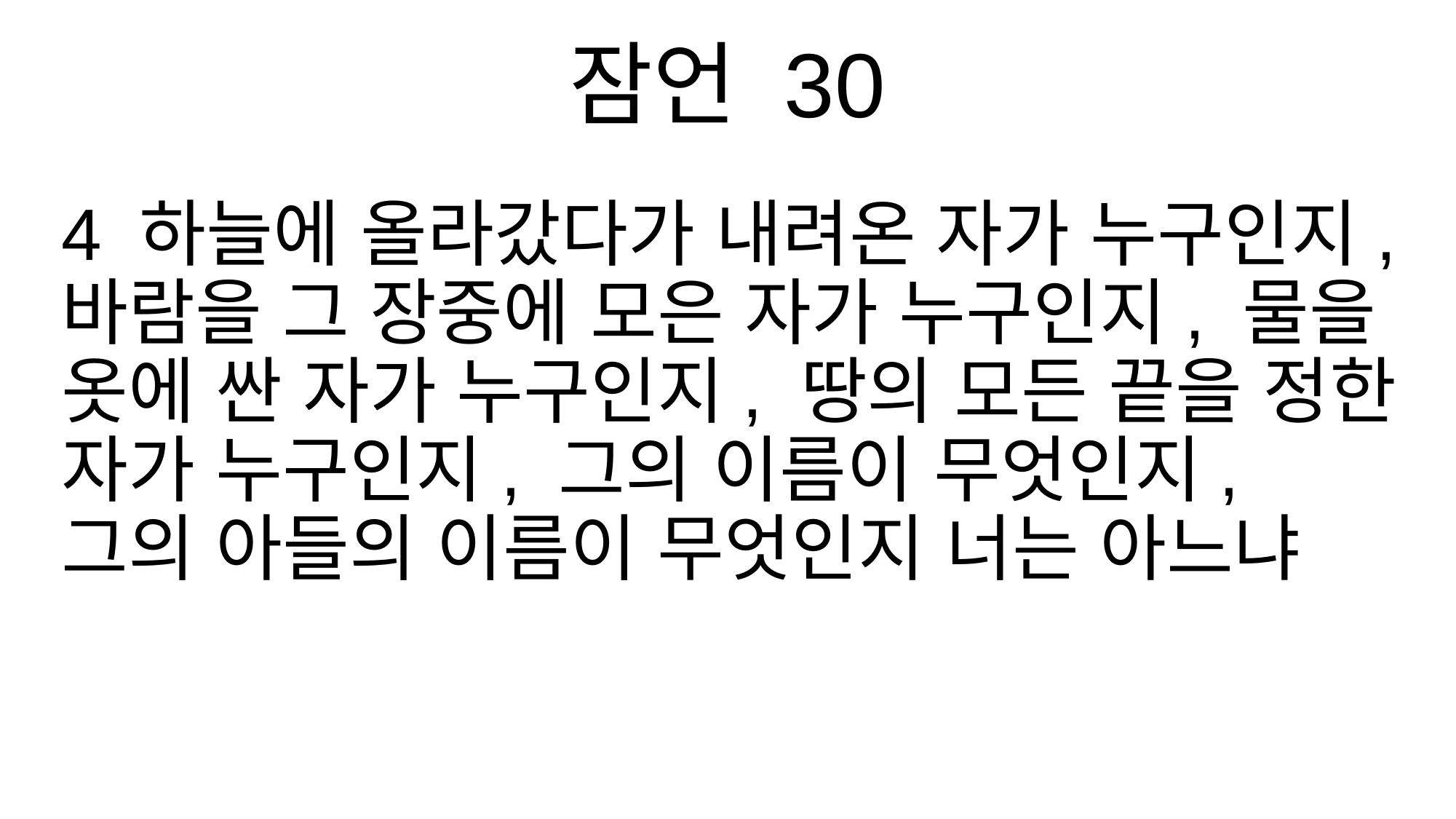

잠언 30
4 하늘에 올라갔다가 내려온 자가 누구인지, 바람을 그 장중에 모은 자가 누구인지, 물을 옷에 싼 자가 누구인지, 땅의 모든 끝을 정한 자가 누구인지, 그의 이름이 무엇인지, 그의 아들의 이름이 무엇인지 너는 아느냐